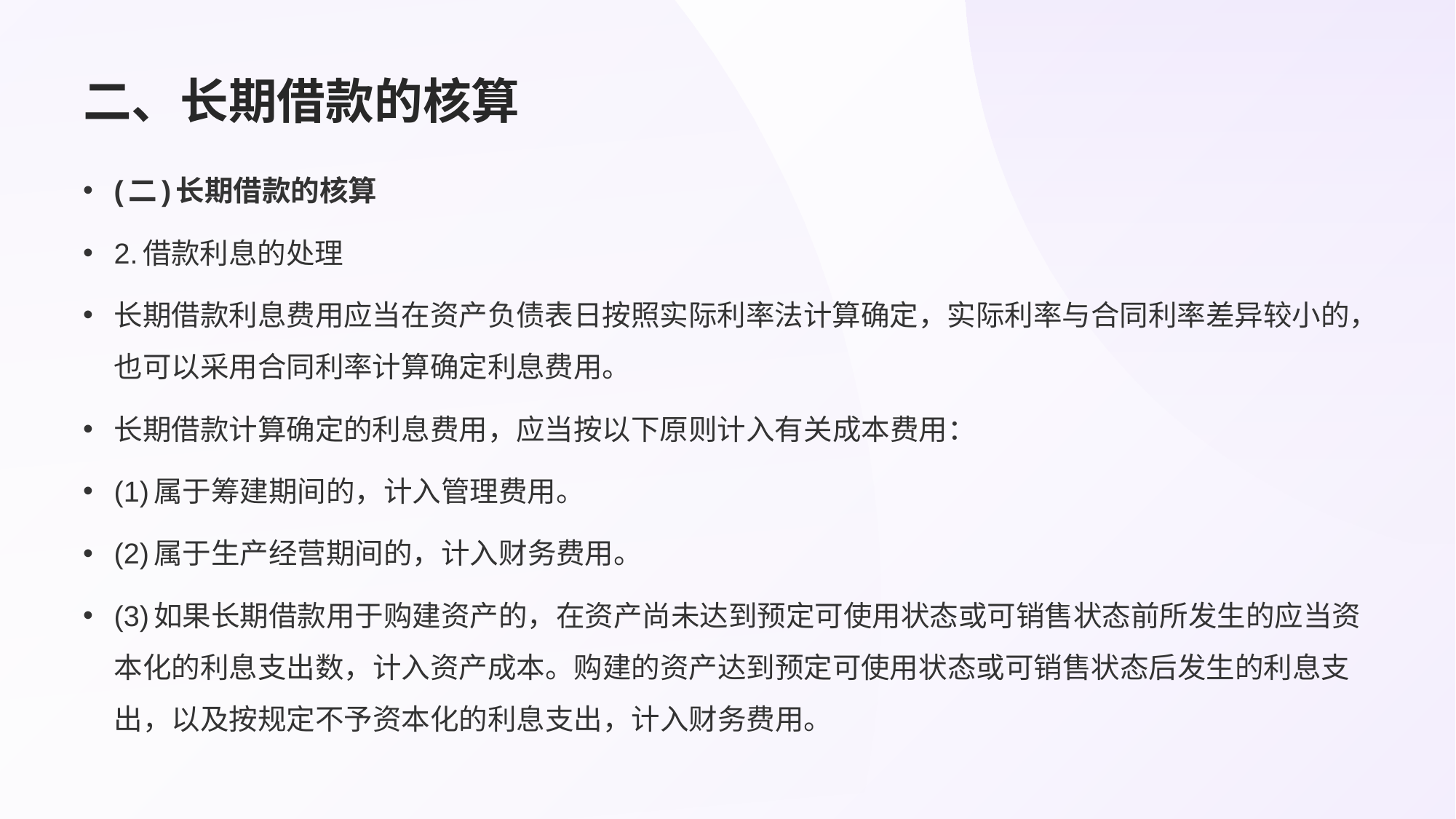

# 二、长期借款的核算
(二)长期借款的核算
2.借款利息的处理
长期借款利息费用应当在资产负债表日按照实际利率法计算确定，实际利率与合同利率差异较小的，也可以采用合同利率计算确定利息费用。
长期借款计算确定的利息费用，应当按以下原则计入有关成本费用：
(1)属于筹建期间的，计入管理费用。
(2)属于生产经营期间的，计入财务费用。
(3)如果长期借款用于购建资产的，在资产尚未达到预定可使用状态或可销售状态前所发生的应当资本化的利息支出数，计入资产成本。购建的资产达到预定可使用状态或可销售状态后发生的利息支出，以及按规定不予资本化的利息支出，计入财务费用。